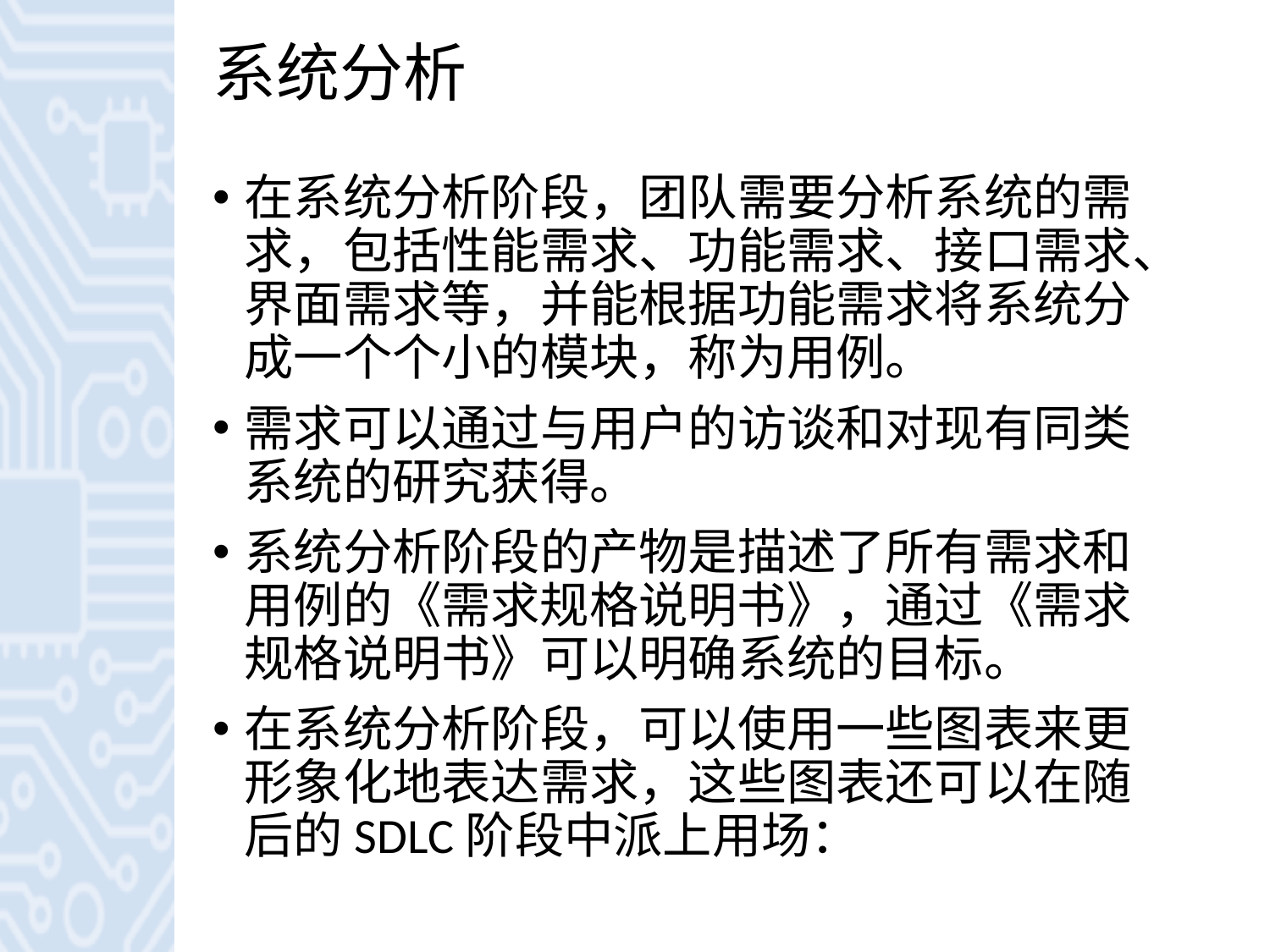

# 系统分析
在系统分析阶段，团队需要分析系统的需求，包括性能需求、功能需求、接口需求、界面需求等，并能根据功能需求将系统分成一个个小的模块，称为用例。
需求可以通过与用户的访谈和对现有同类系统的研究获得。
系统分析阶段的产物是描述了所有需求和用例的《需求规格说明书》，通过《需求规格说明书》可以明确系统的目标。
在系统分析阶段，可以使用一些图表来更形象化地表达需求，这些图表还可以在随后的SDLC阶段中派上用场：